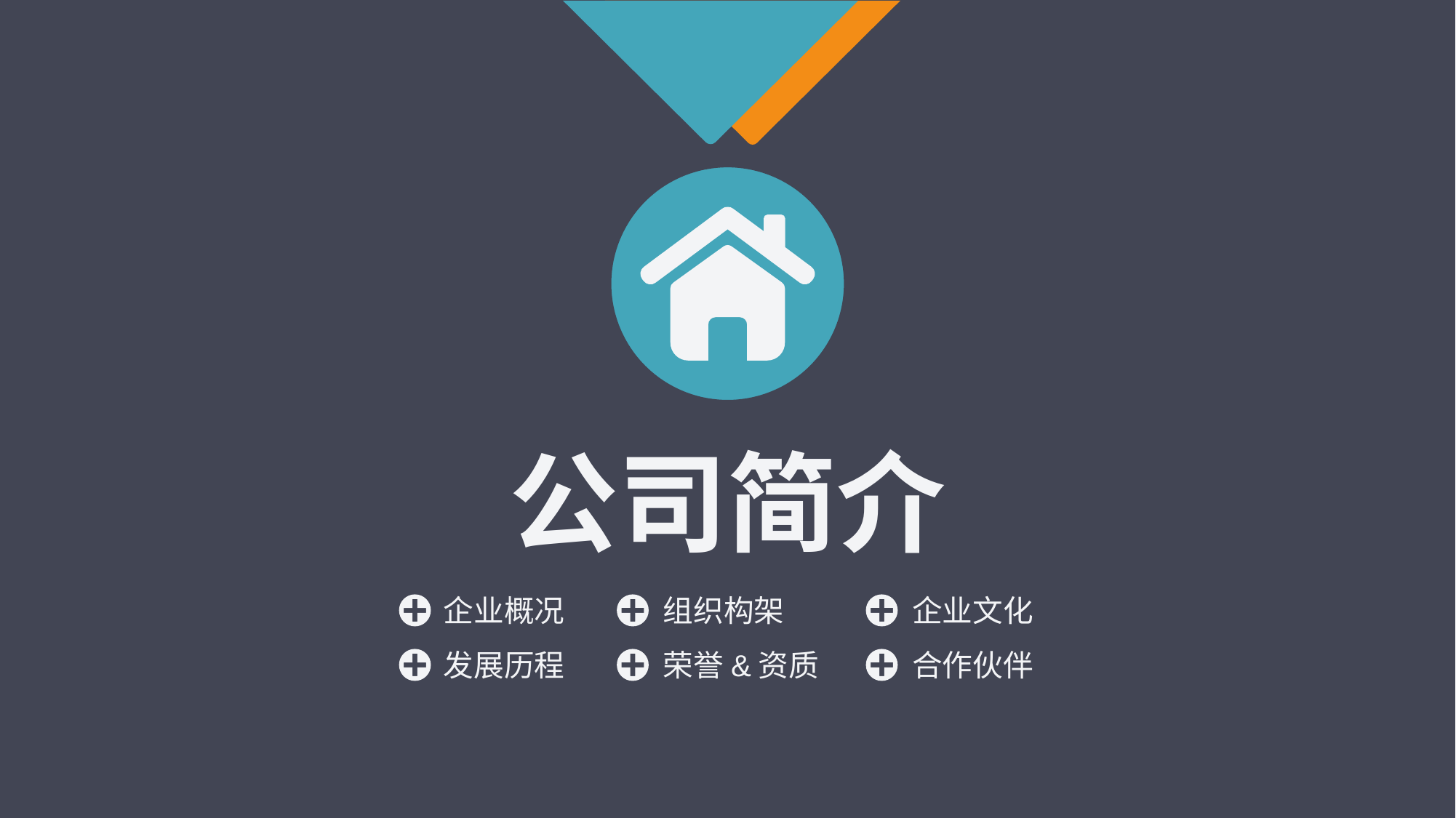

公司简介
企业概况
组织构架
企业文化

发展历程
荣誉&资质
合作伙伴